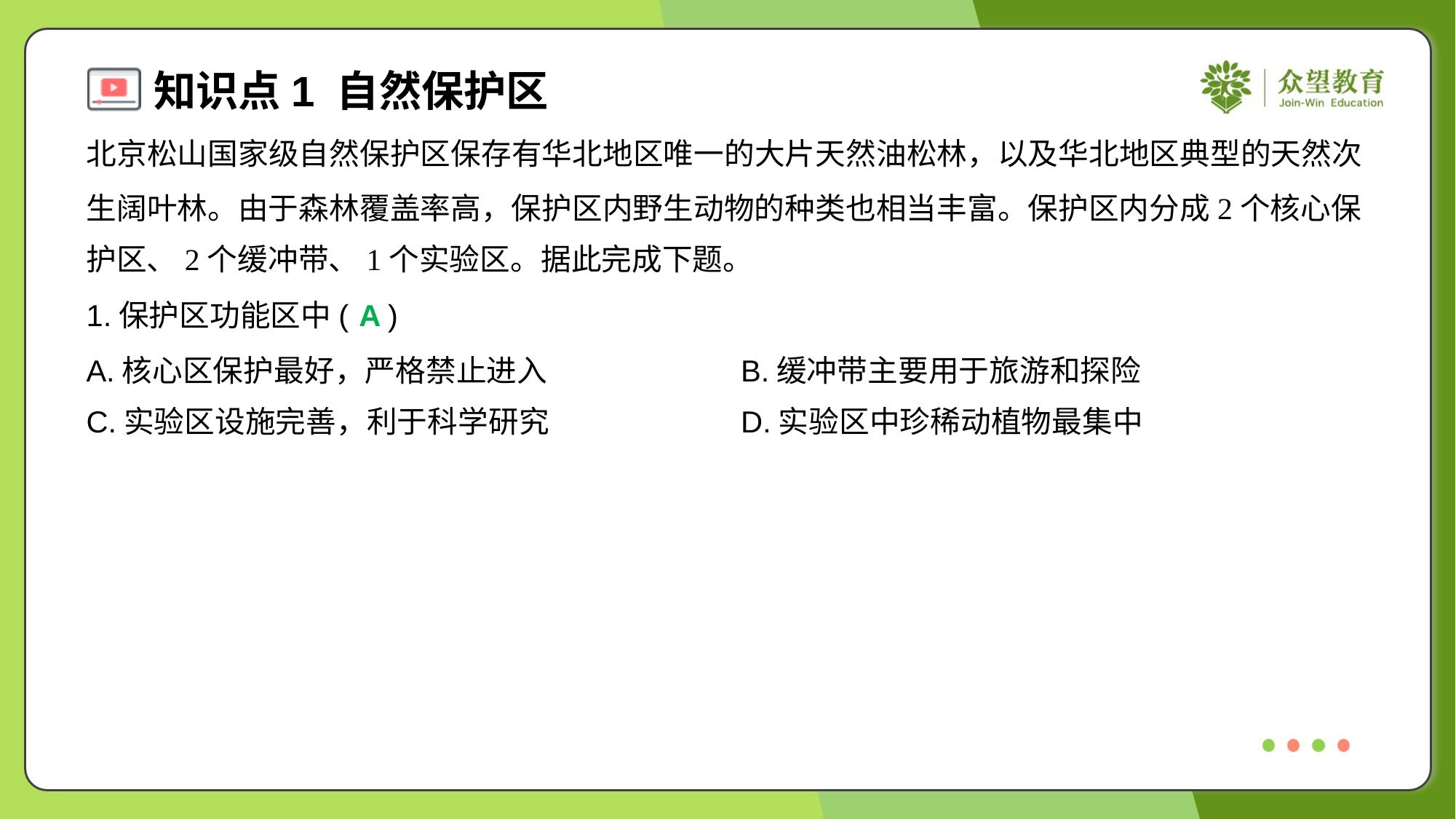

北京松山国家级自然保护区保存有华北地区唯一的大片天然油松林，以及华北地区典型的天然次
生阔叶林。由于森林覆盖率高，保护区内野生动物的种类也相当丰富。保护区内分成2个核心保
护区、2个缓冲带、1个实验区。据此完成下题。
1.保护区功能区中(     )
A
A.核心区保护最好，严格禁止进入	B.缓冲带主要用于旅游和探险
C.实验区设施完善，利于科学研究	D.实验区中珍稀动植物最集中